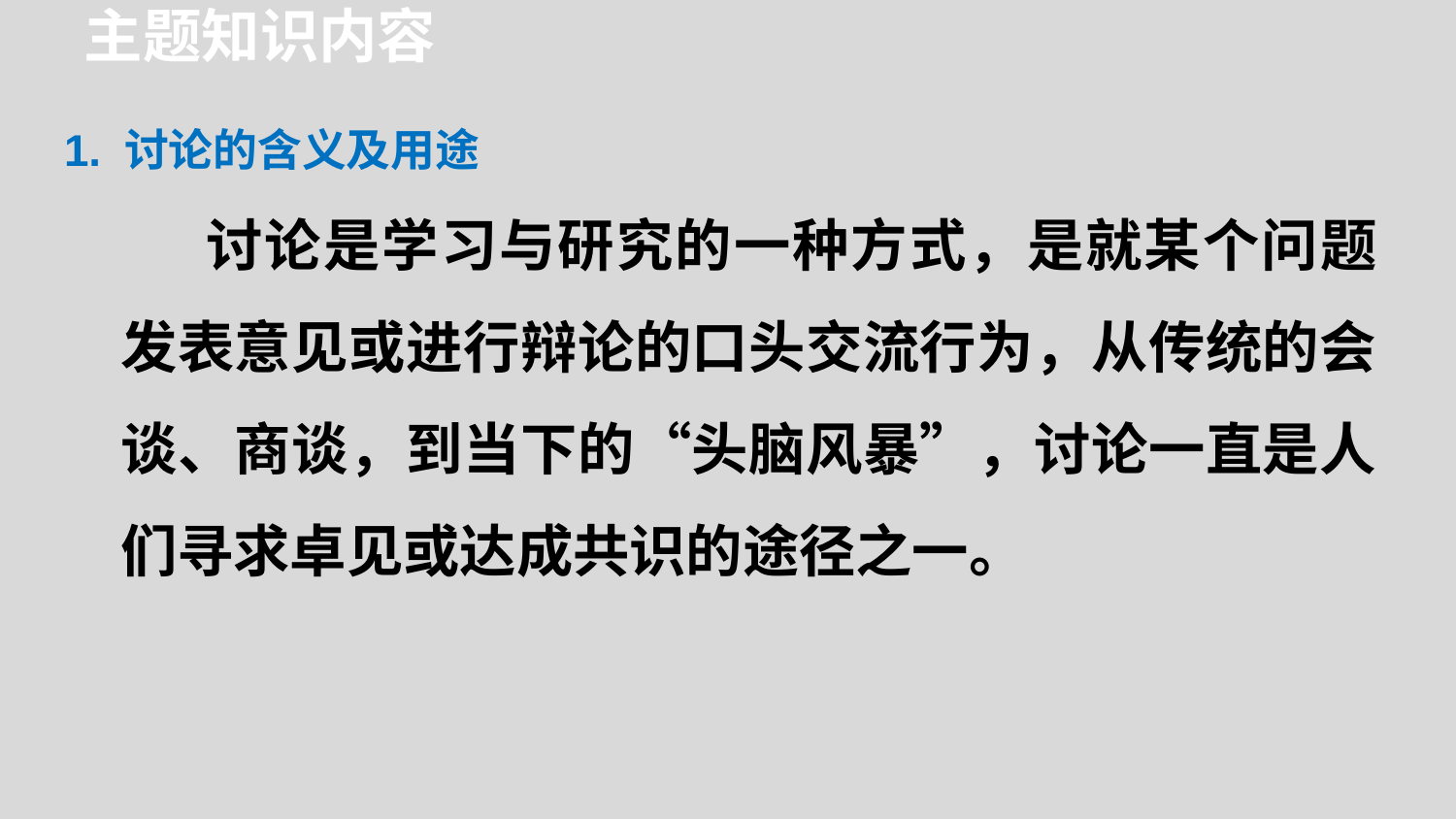

主题知识内容
1. 讨论的含义及用途
讨论是学习与研究的一种方式，是就某个问题发表意见或进行辩论的口头交流行为，从传统的会谈、商谈，到当下的“头脑风暴”，讨论一直是人们寻求卓见或达成共识的途径之一。